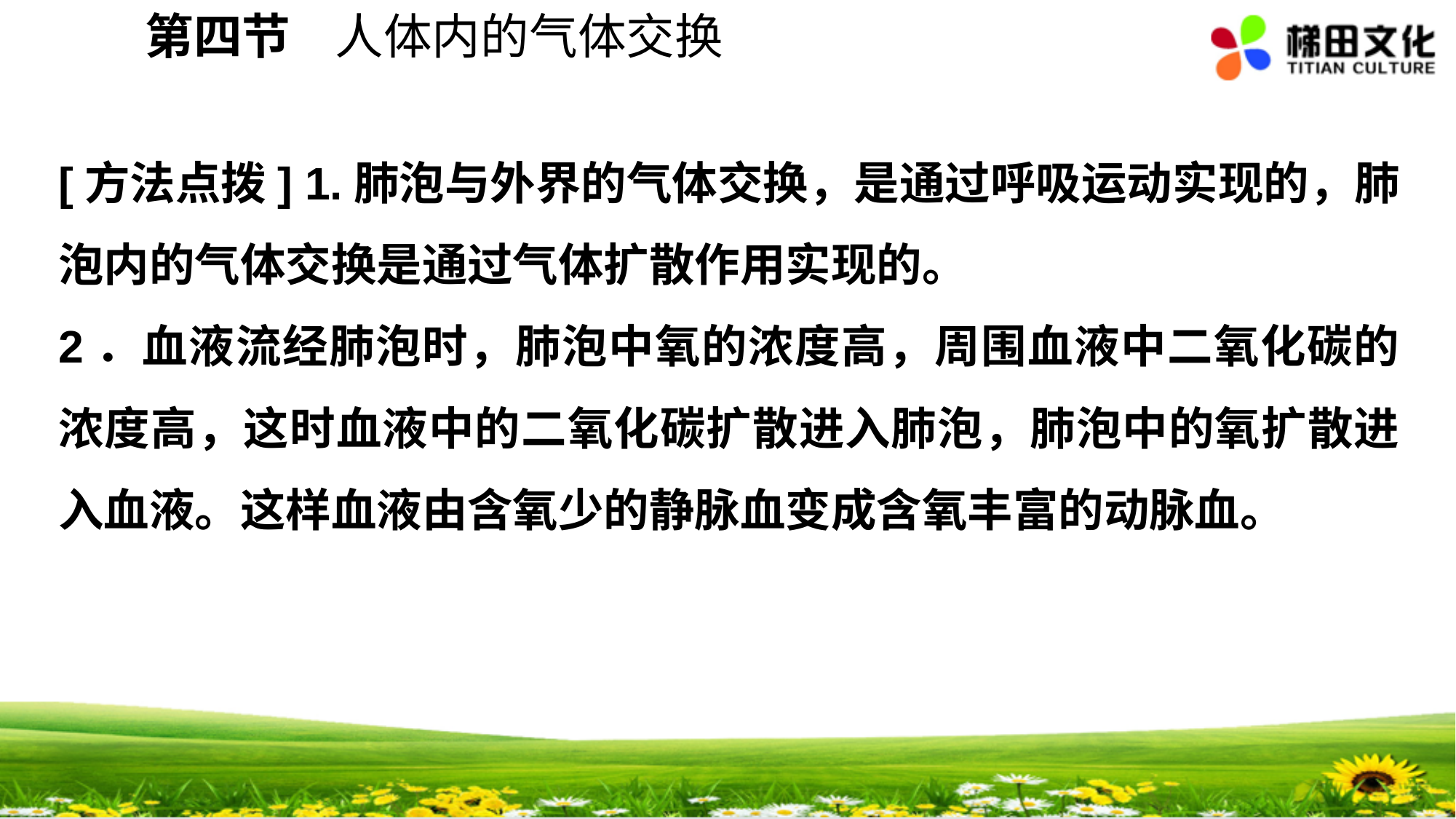

第四节    人体内的气体交换
[方法点拨] 1.肺泡与外界的气体交换，是通过呼吸运动实现的，肺泡内的气体交换是通过气体扩散作用实现的。
2．血液流经肺泡时，肺泡中氧的浓度高，周围血液中二氧化碳的浓度高，这时血液中的二氧化碳扩散进入肺泡，肺泡中的氧扩散进入血液。这样血液由含氧少的静脉血变成含氧丰富的动脉血。